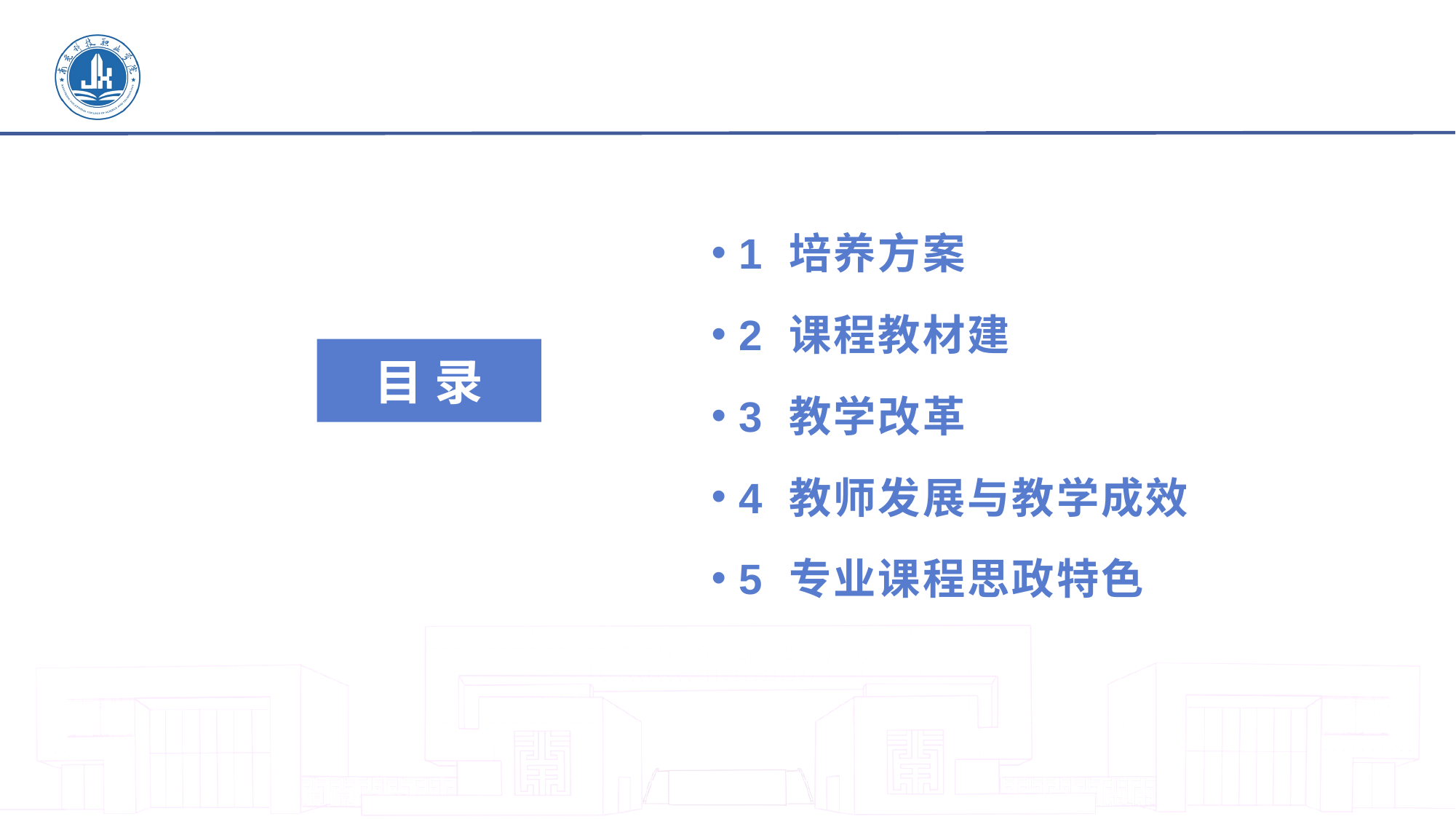

1 培养方案
2 课程教材建
3 教学改革
4 教师发展与教学成效
5 专业课程思政特色

目录